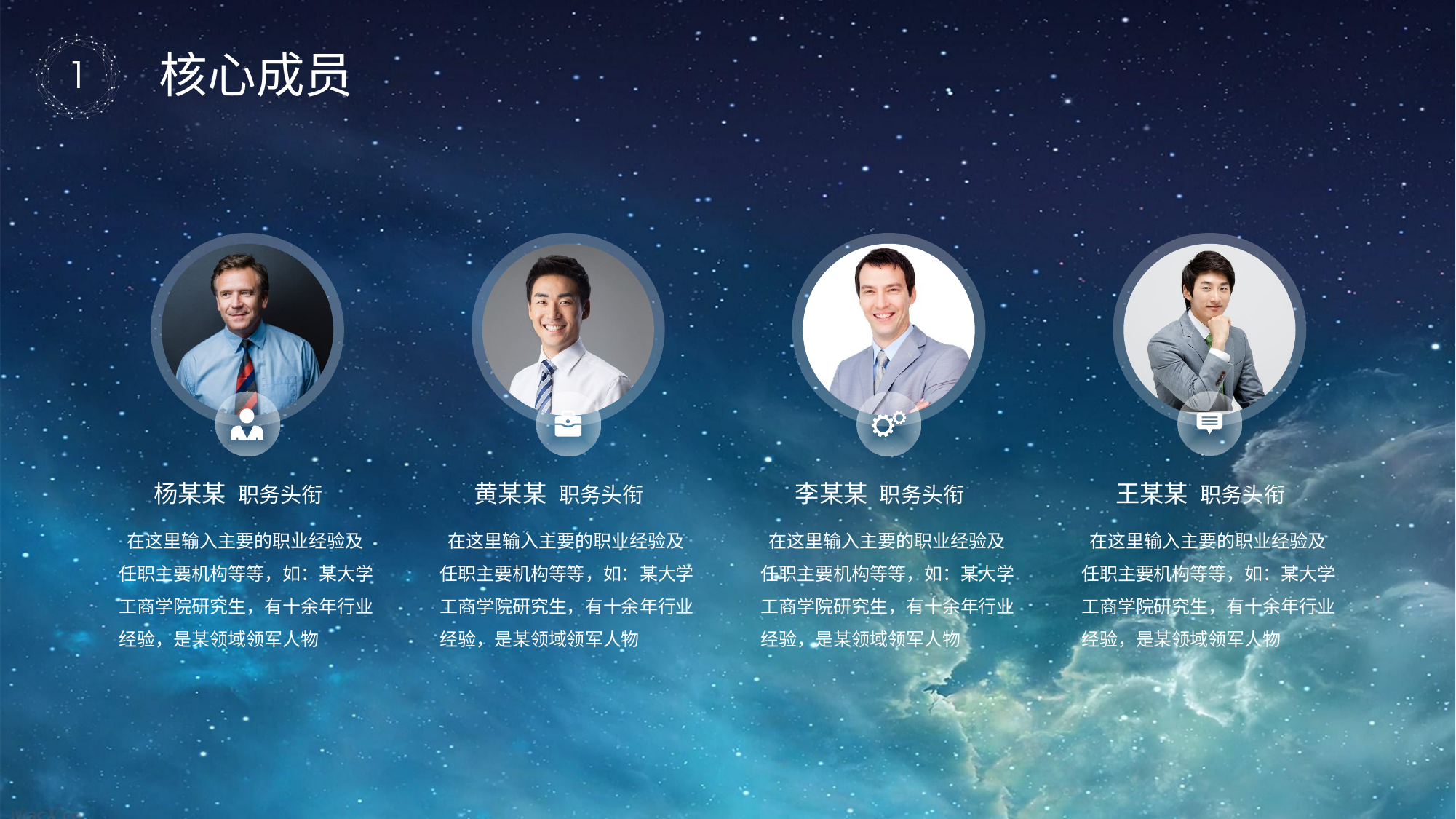

核心成员

杨某某   职务头衔
 在这里输入主要的职业经验及任职主要机构等等，如：某大学工商学院研究生，有十余年行业经验，是某领域领军人物
黄某某   职务头衔
 在这里输入主要的职业经验及任职主要机构等等，如：某大学工商学院研究生，有十余年行业经验，是某领域领军人物
李某某   职务头衔
 在这里输入主要的职业经验及任职主要机构等等，如：某大学工商学院研究生，有十余年行业经验，是某领域领军人物
王某某   职务头衔
 在这里输入主要的职业经验及任职主要机构等等，如：某大学工商学院研究生，有十余年行业经验，是某领域领军人物